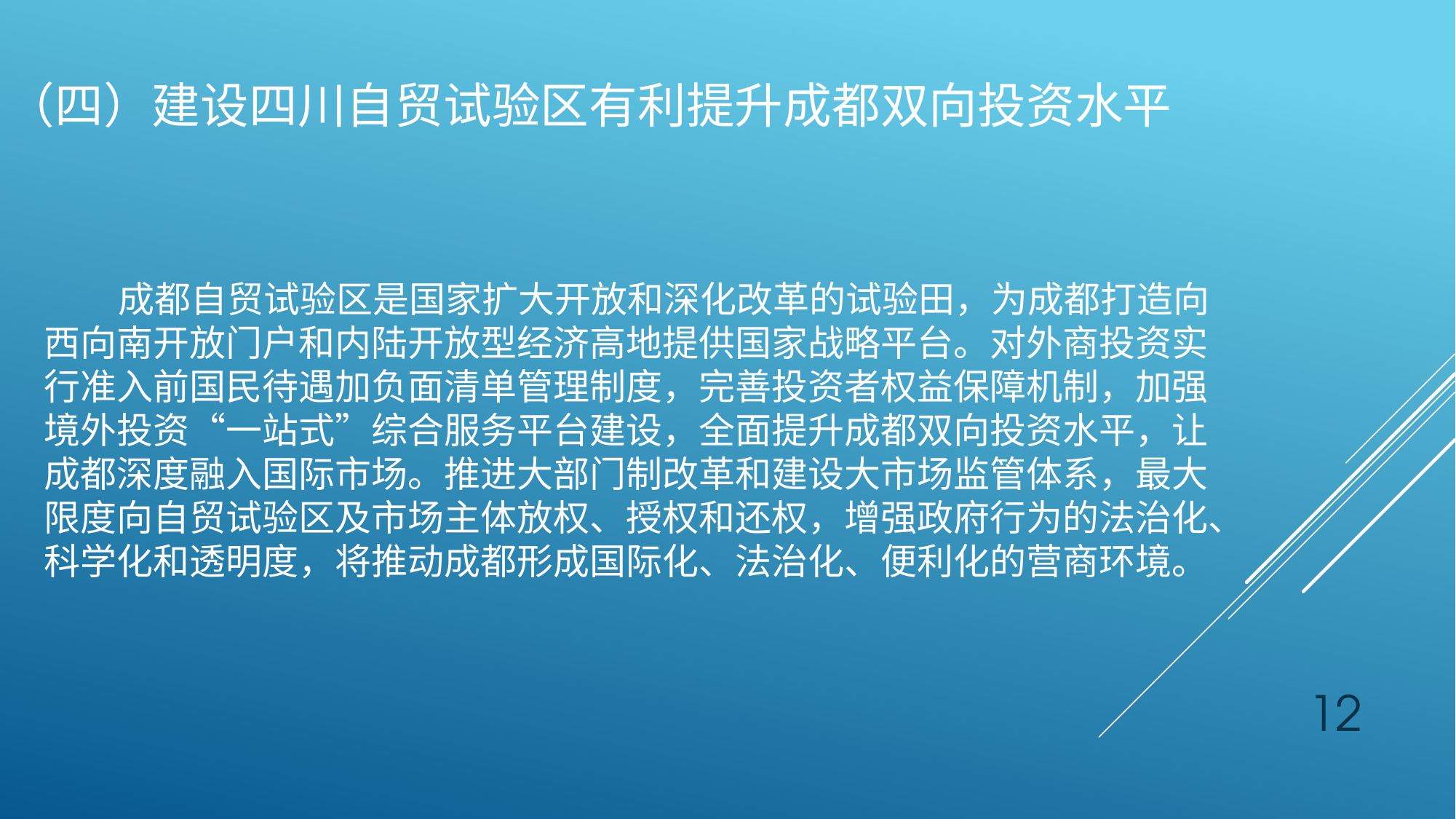

# （四）建设四川自贸试验区有利提升成都双向投资水平
        成都自贸试验区是国家扩大开放和深化改革的试验田，为成都打造向西向南开放门户和内陆开放型经济高地提供国家战略平台。对外商投资实行准入前国民待遇加负面清单管理制度，完善投资者权益保障机制，加强境外投资“一站式”综合服务平台建设，全面提升成都双向投资水平，让成都深度融入国际市场。推进大部门制改革和建设大市场监管体系，最大限度向自贸试验区及市场主体放权、授权和还权，增强政府行为的法治化、科学化和透明度，将推动成都形成国际化、法治化、便利化的营商环境。
12